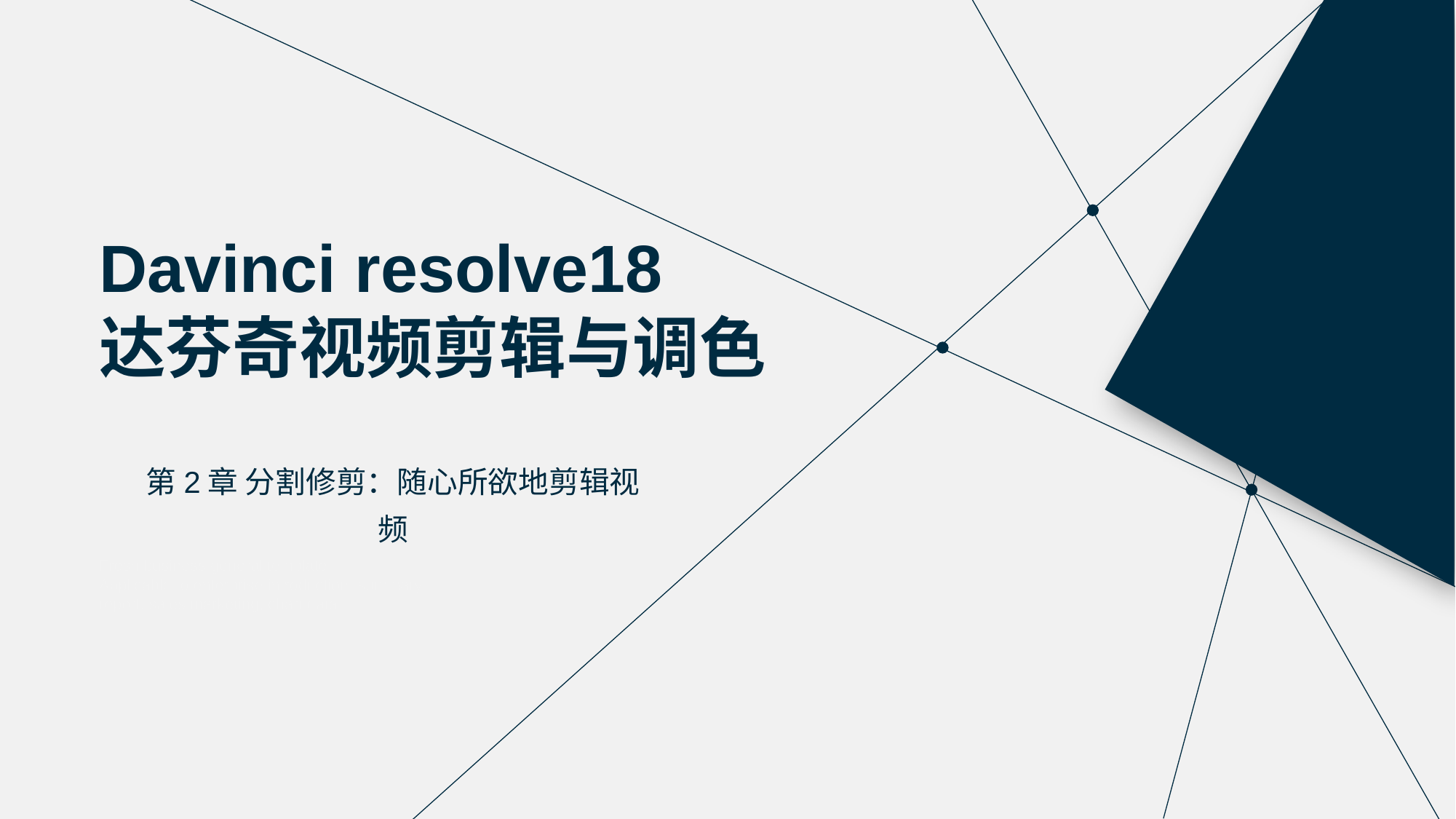

Davinci resolve18
达芬奇视频剪辑与调色

第2章 分割修剪：随心所欲地剪辑视频

Fresh business general template
Applicable to enterprise introduction, summary report, sales marketing, chart data